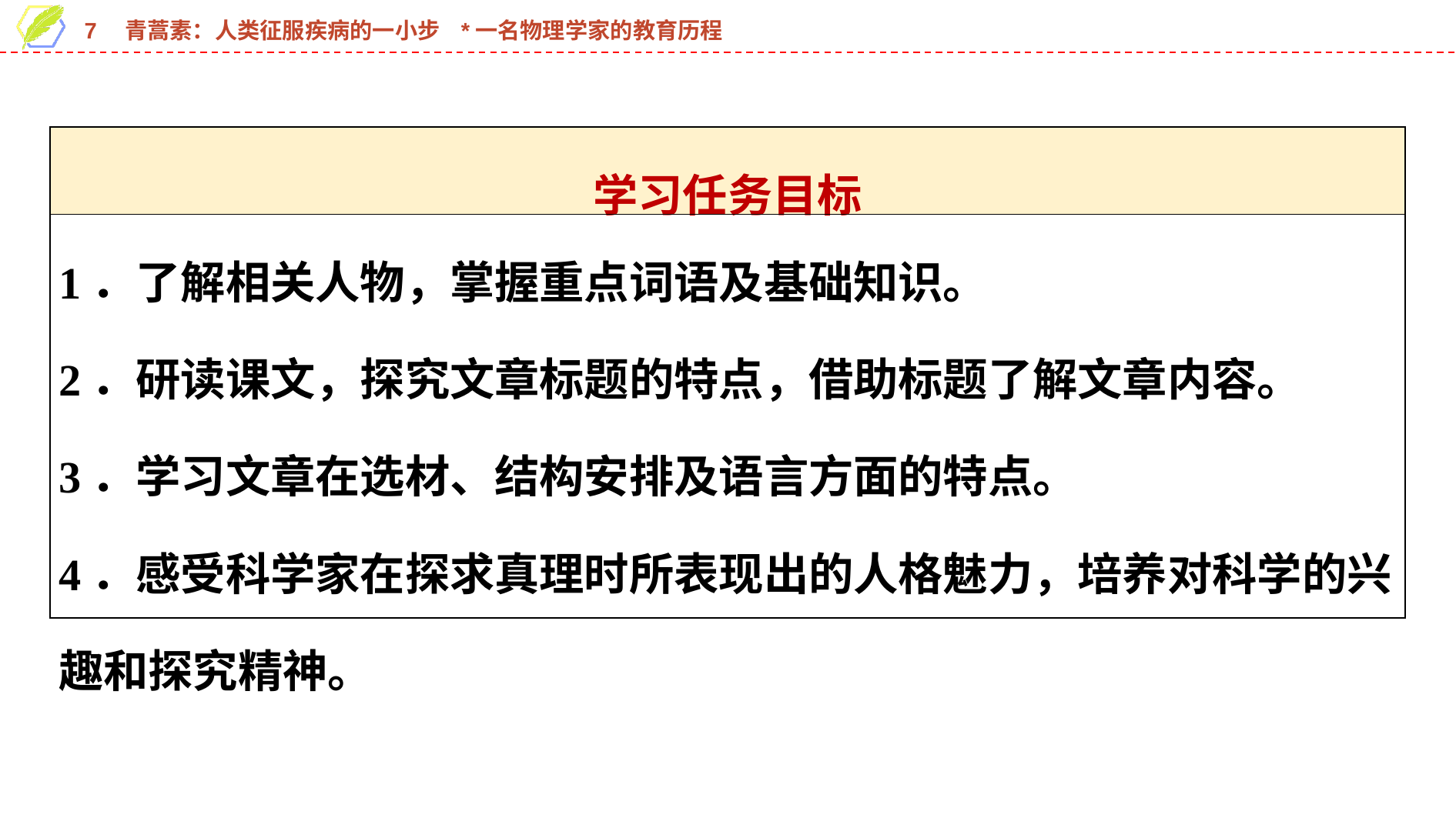

| 学习任务目标 |
| --- |
| 1．了解相关人物，掌握重点词语及基础知识。 2．研读课文，探究文章标题的特点，借助标题了解文章内容。 3．学习文章在选材、结构安排及语言方面的特点。 4．感受科学家在探求真理时所表现出的人格魅力，培养对科学的兴趣和探究精神。 |